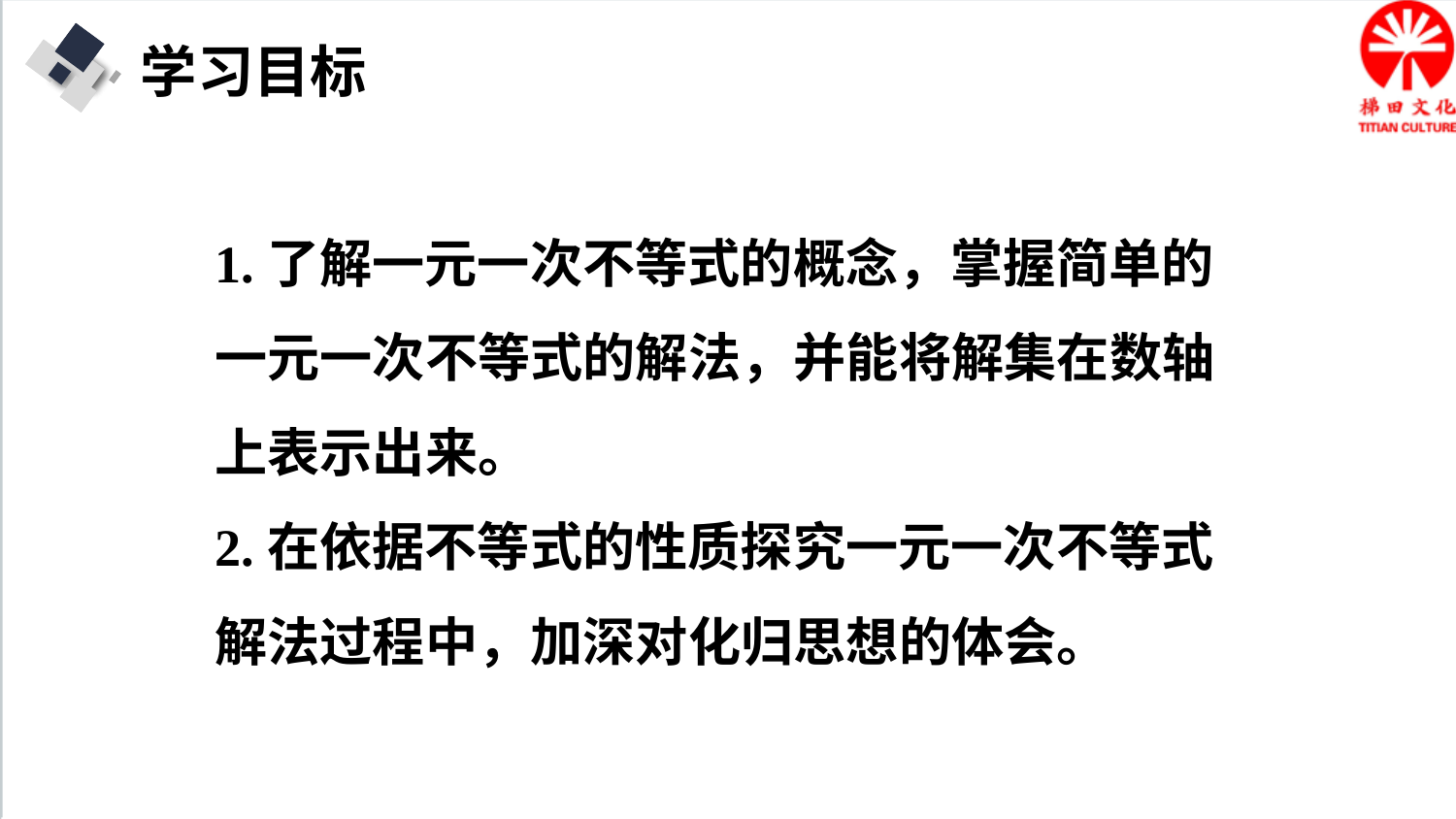

学习目标

1.了解一元一次不等式的概念，掌握简单的一元一次不等式的解法，并能将解集在数轴上表示出来。
2.在依据不等式的性质探究一元一次不等式解法过程中，加深对化归思想的体会。